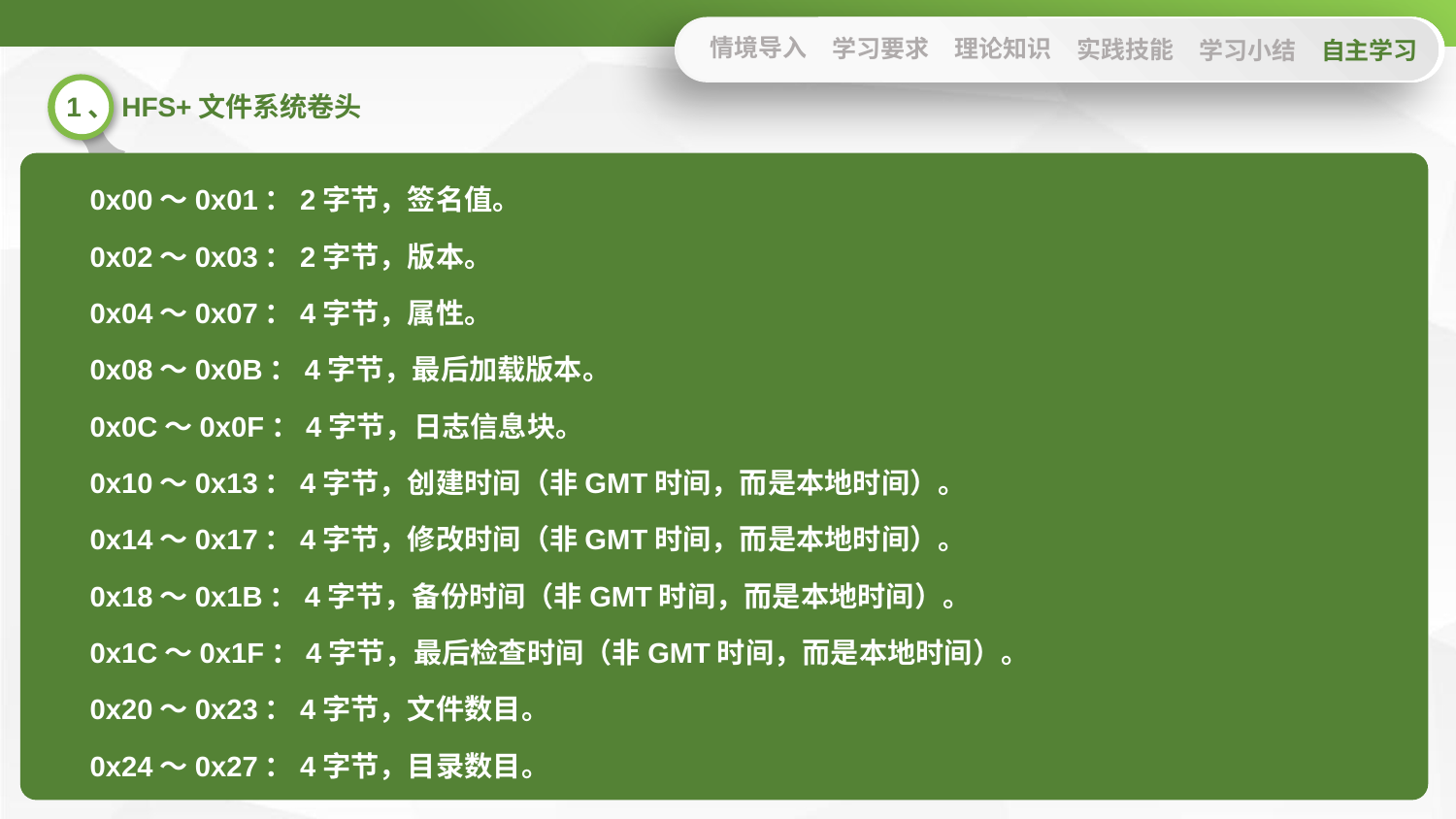

情境导入
学习要求
理论知识
实践技能
学习小结
自主学习
1、HFS+文件系统卷头
0x00～0x01：2字节，签名值。
0x02～0x03：2字节，版本。
0x04～0x07：4字节，属性。
0x08～0x0B：4字节，最后加载版本。
0x0C～0x0F：4字节，日志信息块。
0x10～0x13：4字节，创建时间（非GMT时间，而是本地时间）。
0x14～0x17：4字节，修改时间（非GMT时间，而是本地时间）。
0x18～0x1B：4字节，备份时间（非GMT时间，而是本地时间）。
0x1C～0x1F：4字节，最后检查时间（非GMT时间，而是本地时间）。
0x20～0x23：4字节，文件数目。
0x24～0x27：4字节，目录数目。